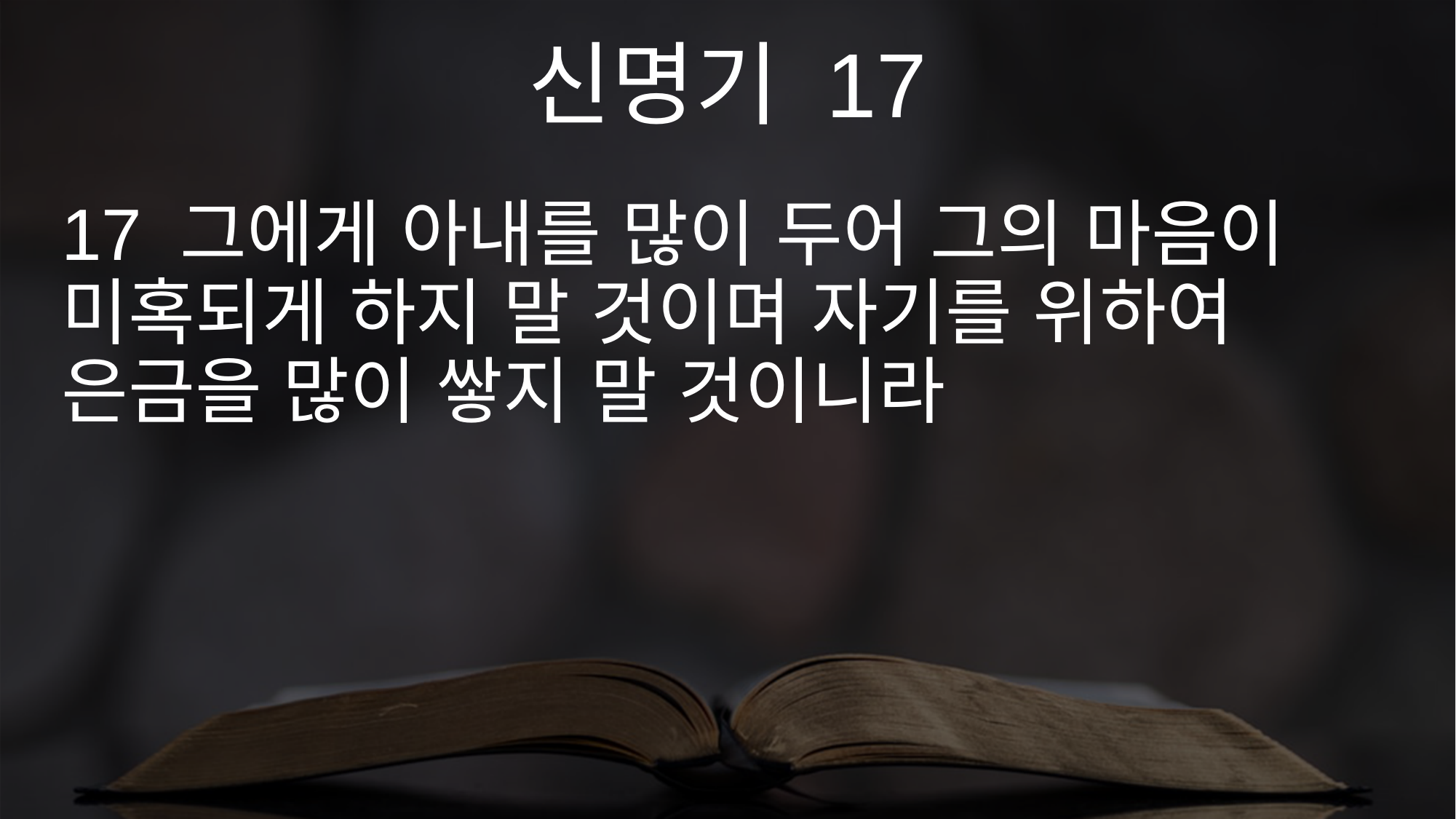

신명기 17
17 그에게 아내를 많이 두어 그의 마음이 미혹되게 하지 말 것이며 자기를 위하여 은금을 많이 쌓지 말 것이니라